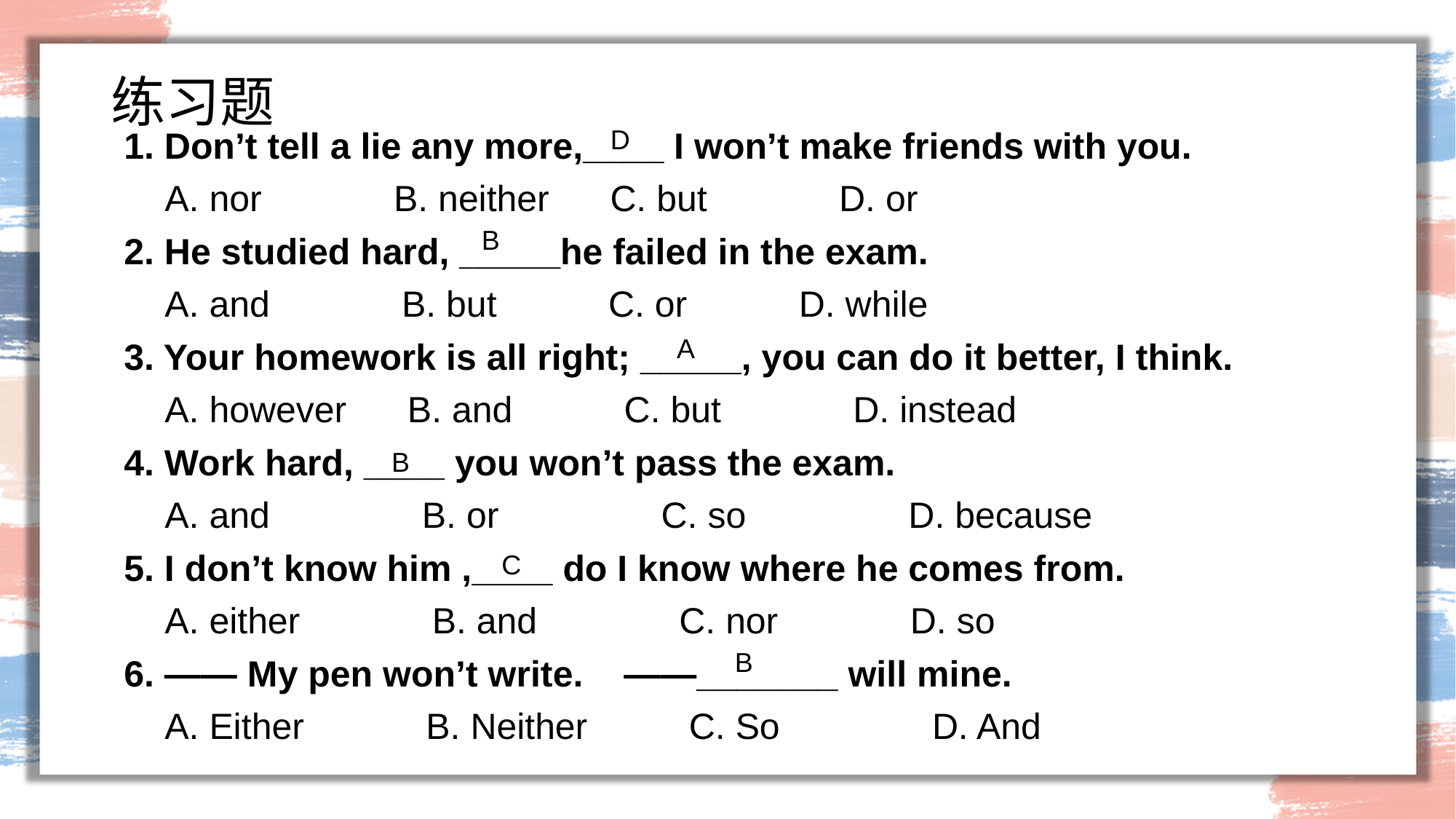

# 练习题
1. Don’t tell a lie any more,____ I won’t make friends with you.
    A. nor             B. neither      C. but             D. or
2. He studied hard, _____he failed in the exam.
    A. and             B. but           C. or           D. while
3. Your homework is all right; _____, you can do it better, I think.
    A. however      B. and           C. but             D. instead
4. Work hard, ____ you won’t pass the exam.
    A. and               B. or                C. so                D. because
5. I don’t know him ,____ do I know where he comes from.
    A. either             B. and              C. nor             D. so
6. —— My pen won’t write.    ——_______ will mine.
    A. Either            B. Neither          C. So               D. And

D
B
A
B
C
B